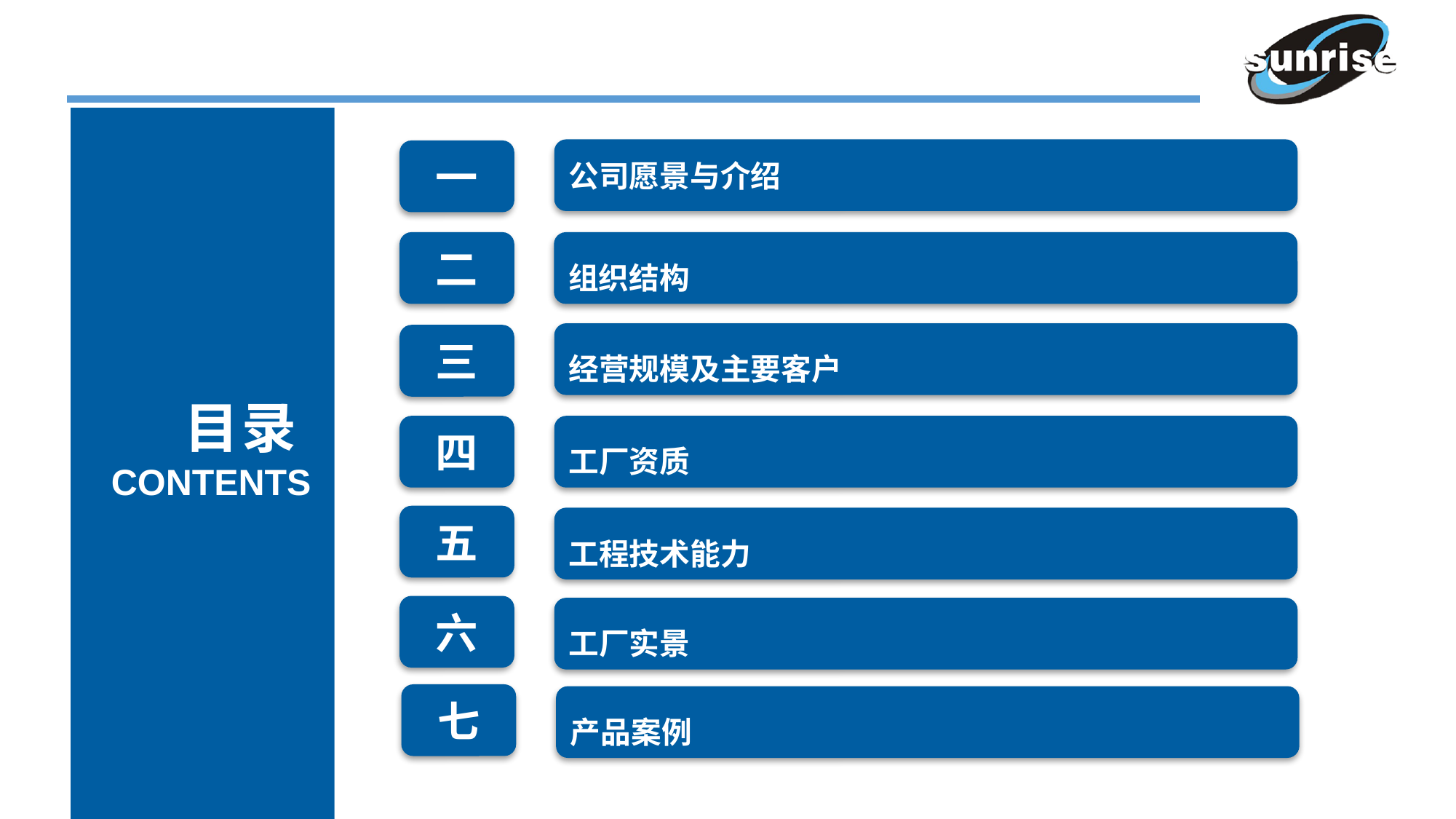

公司愿景与介绍
一
二
组织结构
经营规模及主要客户
三
目录
CONTENTS
四
工厂资质
五
工程技术能力
六
工厂实景
七
产品案例
2